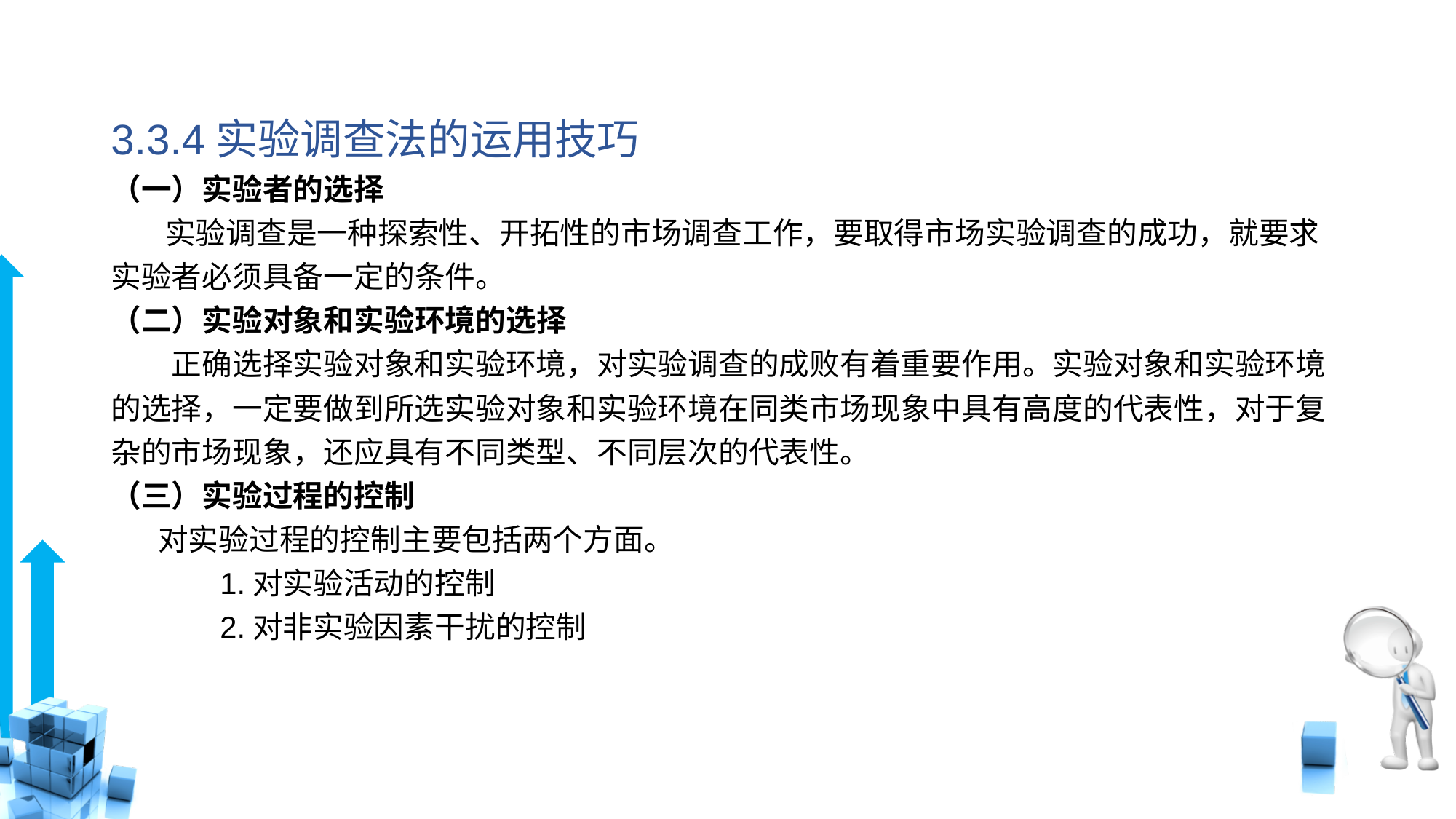

# 3.3.4实验调查法的运用技巧
（一）实验者的选择
       实验调查是一种探索性、开拓性的市场调查工作，要取得市场实验调查的成功，就要求实验者必须具备一定的条件。
（二）实验对象和实验环境的选择
　　正确选择实验对象和实验环境，对实验调查的成败有着重要作用。实验对象和实验环境的选择，一定要做到所选实验对象和实验环境在同类市场现象中具有高度的代表性，对于复杂的市场现象，还应具有不同类型、不同层次的代表性。
（三）实验过程的控制
       对实验过程的控制主要包括两个方面。
	1.对实验活动的控制
	2.对非实验因素干扰的控制